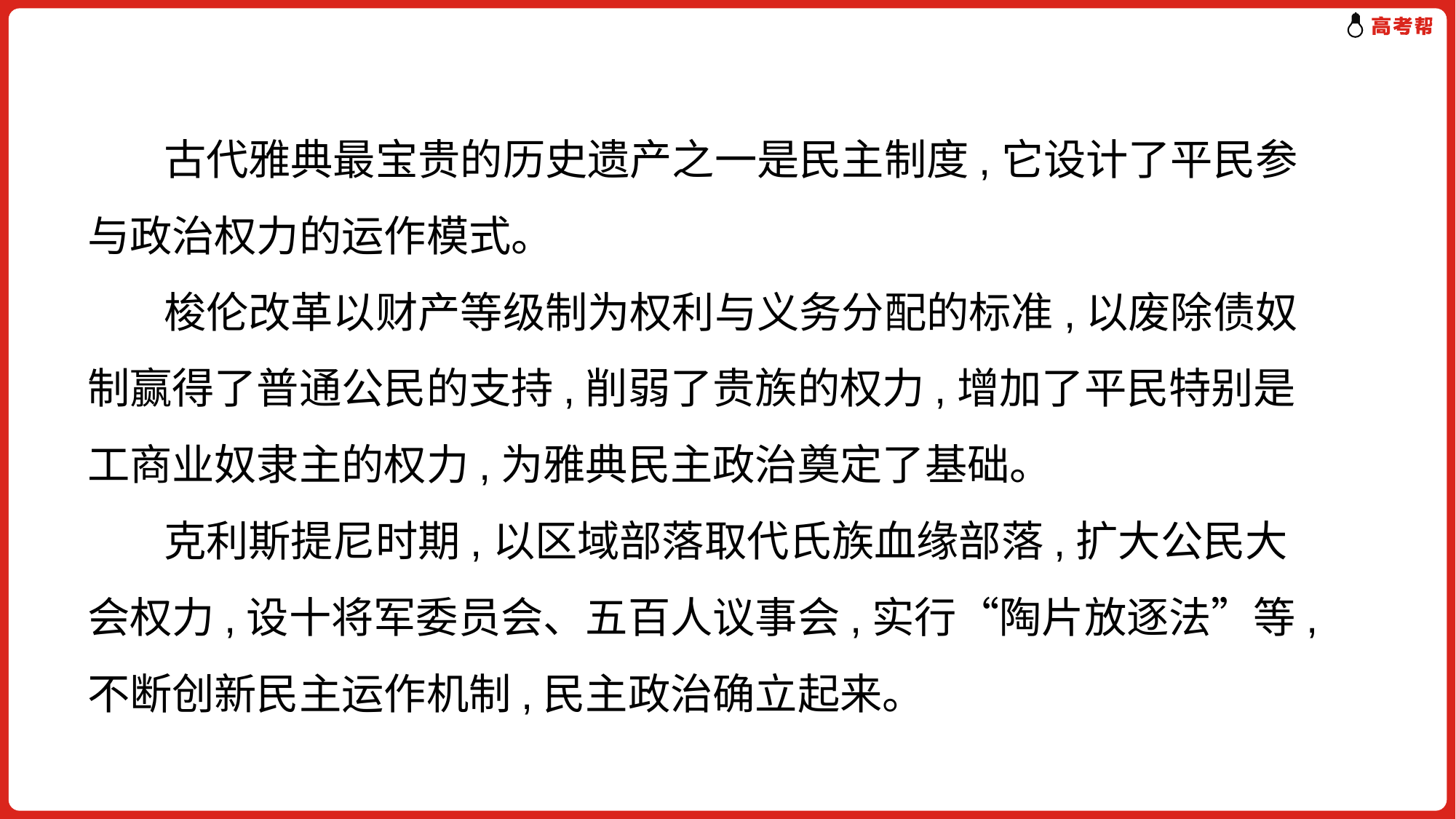

古代雅典最宝贵的历史遗产之一是民主制度,它设计了平民参与政治权力的运作模式。
       梭伦改革以财产等级制为权利与义务分配的标准,以废除债奴制赢得了普通公民的支持,削弱了贵族的权力,增加了平民特别是工商业奴隶主的权力,为雅典民主政治奠定了基础。
       克利斯提尼时期,以区域部落取代氏族血缘部落,扩大公民大会权力,设十将军委员会、五百人议事会,实行“陶片放逐法”等,不断创新民主运作机制,民主政治确立起来。